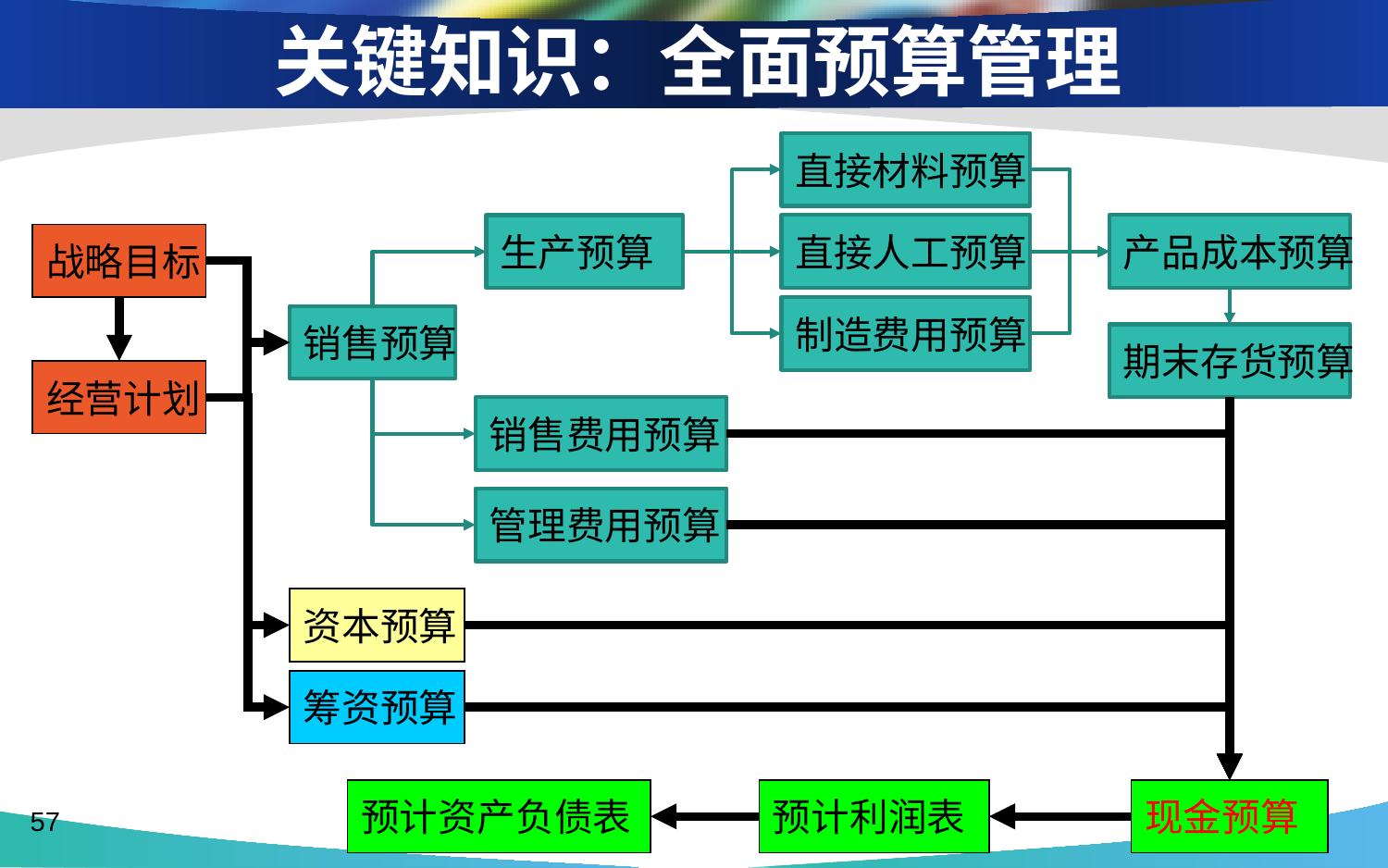

# 关键知识：全面预算管理
直接材料预算
直接人工预算
产品成本预算
生产预算
战略目标
制造费用预算
销售预算
期末存货预算
经营计划
销售费用预算
管理费用预算
资本预算
筹资预算
预计资产负债表
预计利润表
现金预算
57